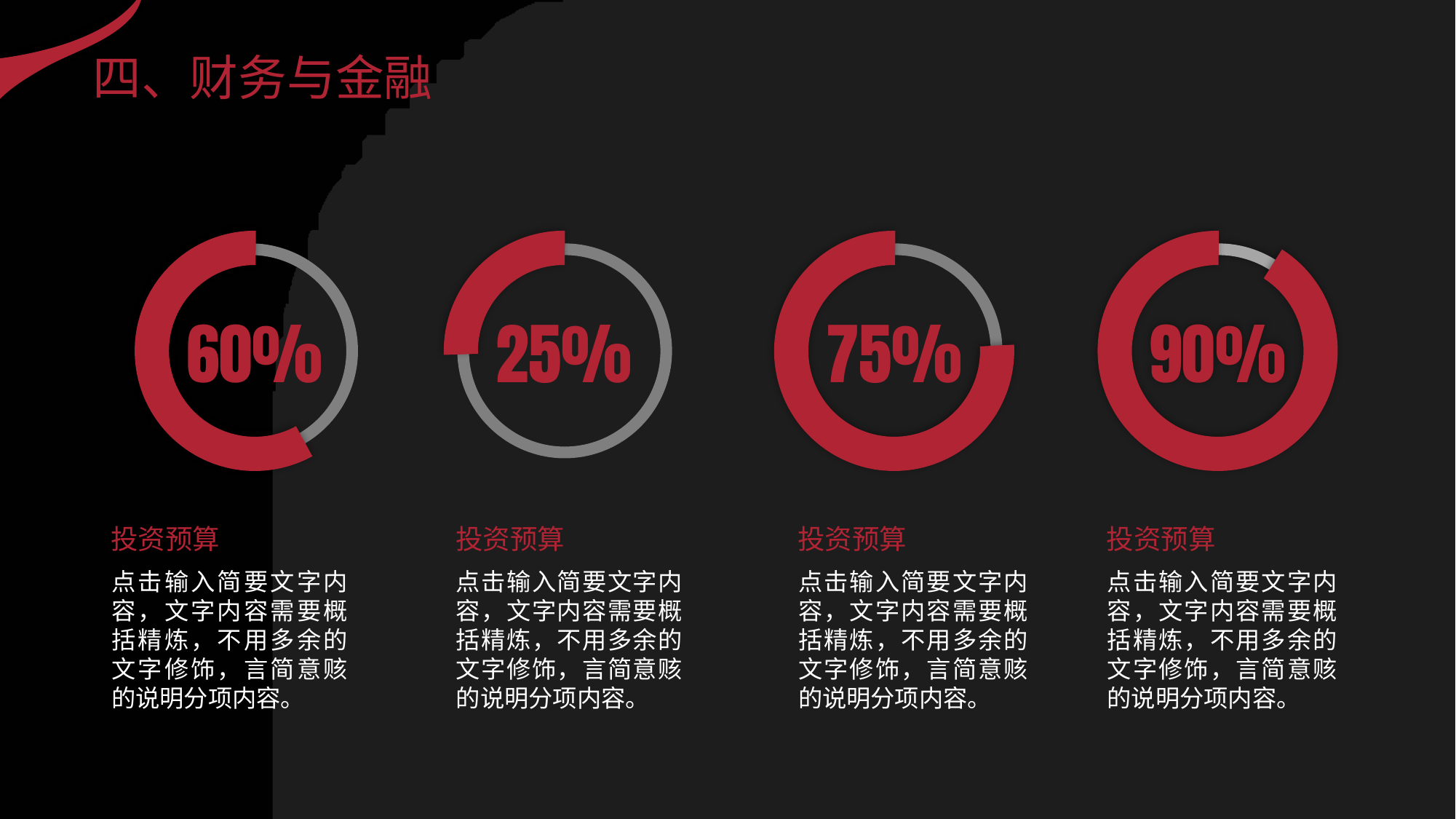

四、财务与金融

60%

25%

75%

90%
投资预算
投资预算
投资预算
投资预算
点击输入简要文字内容，文字内容需要概括精炼，不用多余的文字修饰，言简意赅的说明分项内容。
点击输入简要文字内容，文字内容需要概括精炼，不用多余的文字修饰，言简意赅的说明分项内容。
点击输入简要文字内容，文字内容需要概括精炼，不用多余的文字修饰，言简意赅的说明分项内容。
点击输入简要文字内容，文字内容需要概括精炼，不用多余的文字修饰，言简意赅的说明分项内容。